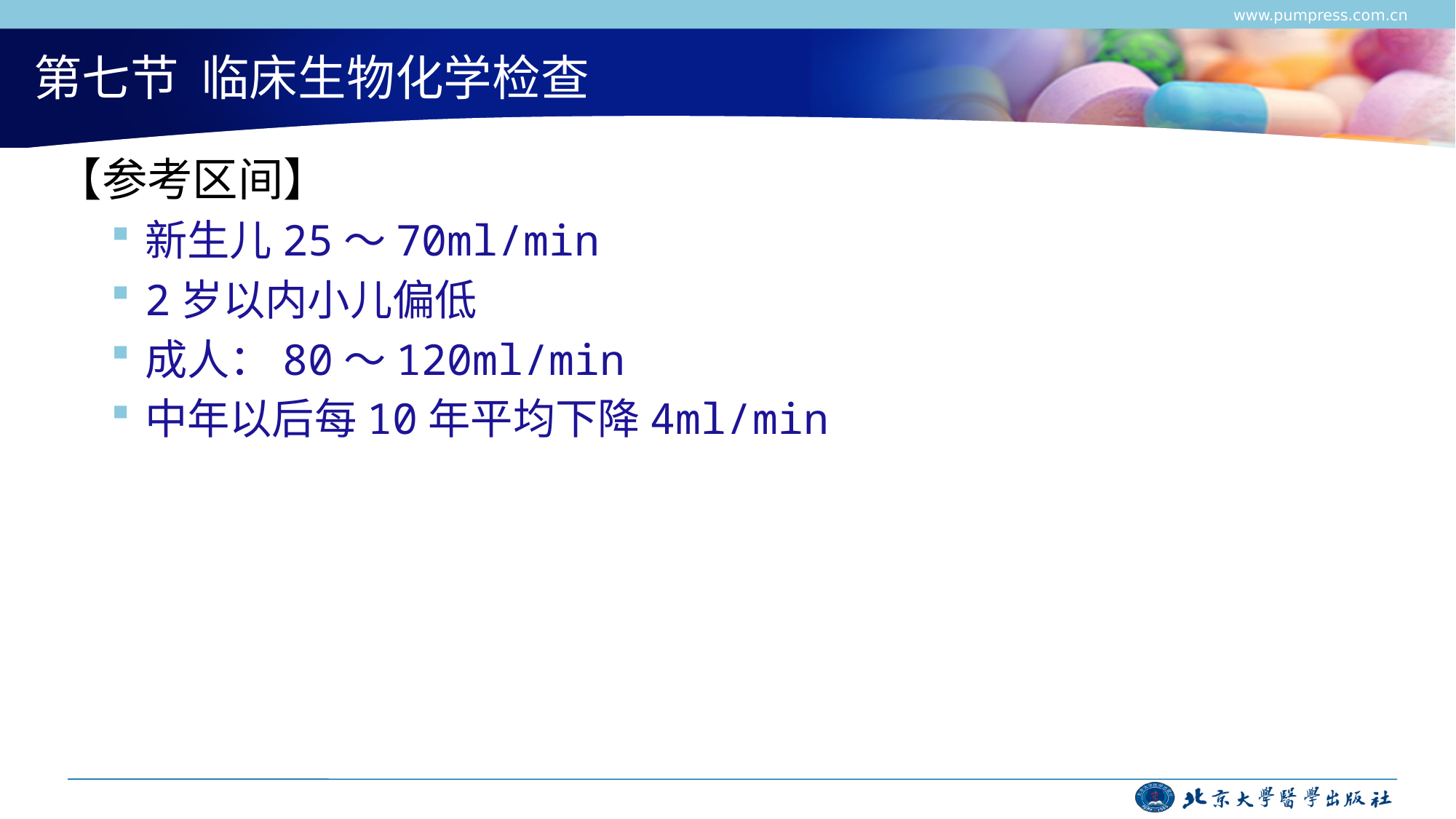

www.pumpress.com.cn
# 第七节  临床生物化学检查
【参考区间】
新生儿25～70ml/min
2岁以内小儿偏低
成人：80～120ml/min
中年以后每10年平均下降4ml/min